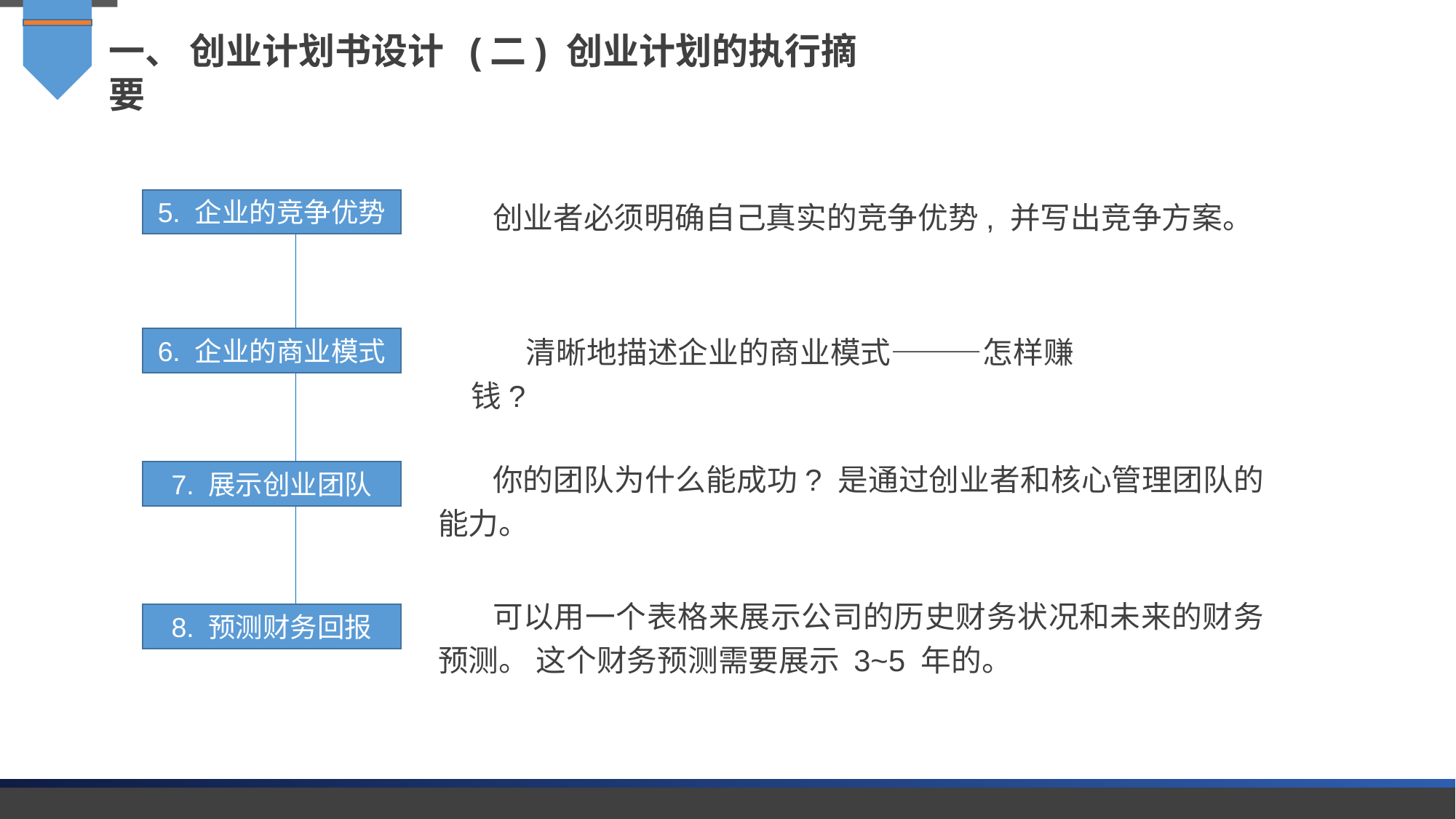

一、 创业计划书设计  (二) 创业计划的执行摘要
创业者必须明确自己真实的竞争优势, 并写出竞争方案。
5. 企业的竞争优势
清晰地描述企业的商业模式———怎样赚钱?
6. 企业的商业模式
你的团队为什么能成功? 是通过创业者和核心管理团队的能力。
7. 展示创业团队
可以用一个表格来展示公司的历史财务状况和未来的财务预测。 这个财务预测需要展示 3~5 年的。
8. 预测财务回报